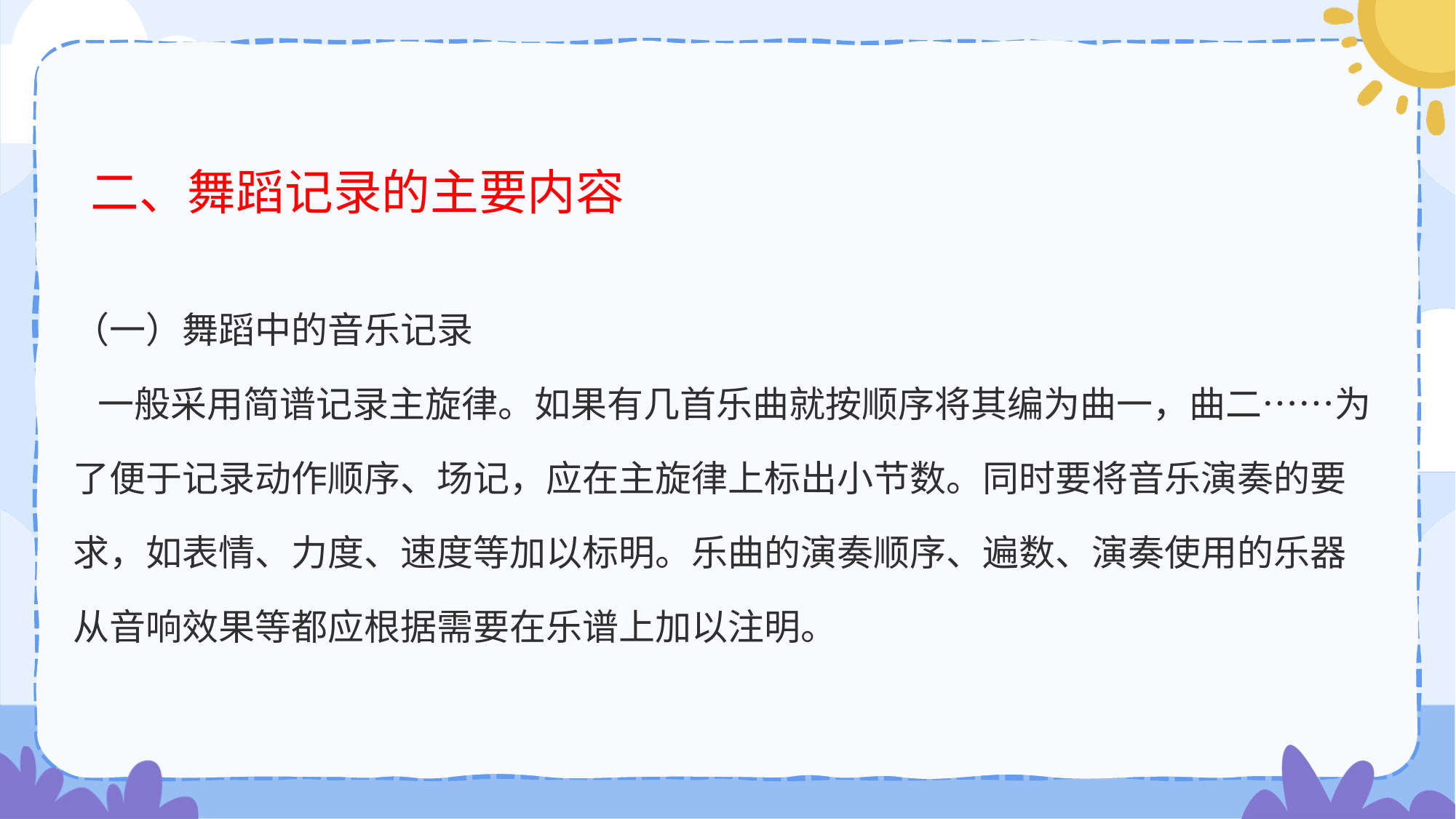

# 二、舞蹈记录的主要内容
（一）舞蹈中的音乐记录
   一般采用简谱记录主旋律。如果有几首乐曲就按顺序将其编为曲一，曲二……为了便于记录动作顺序、场记，应在主旋律上标出小节数。同时要将音乐演奏的要求，如表情、力度、速度等加以标明。乐曲的演奏顺序、遍数、演奏使用的乐器从音响效果等都应根据需要在乐谱上加以注明。